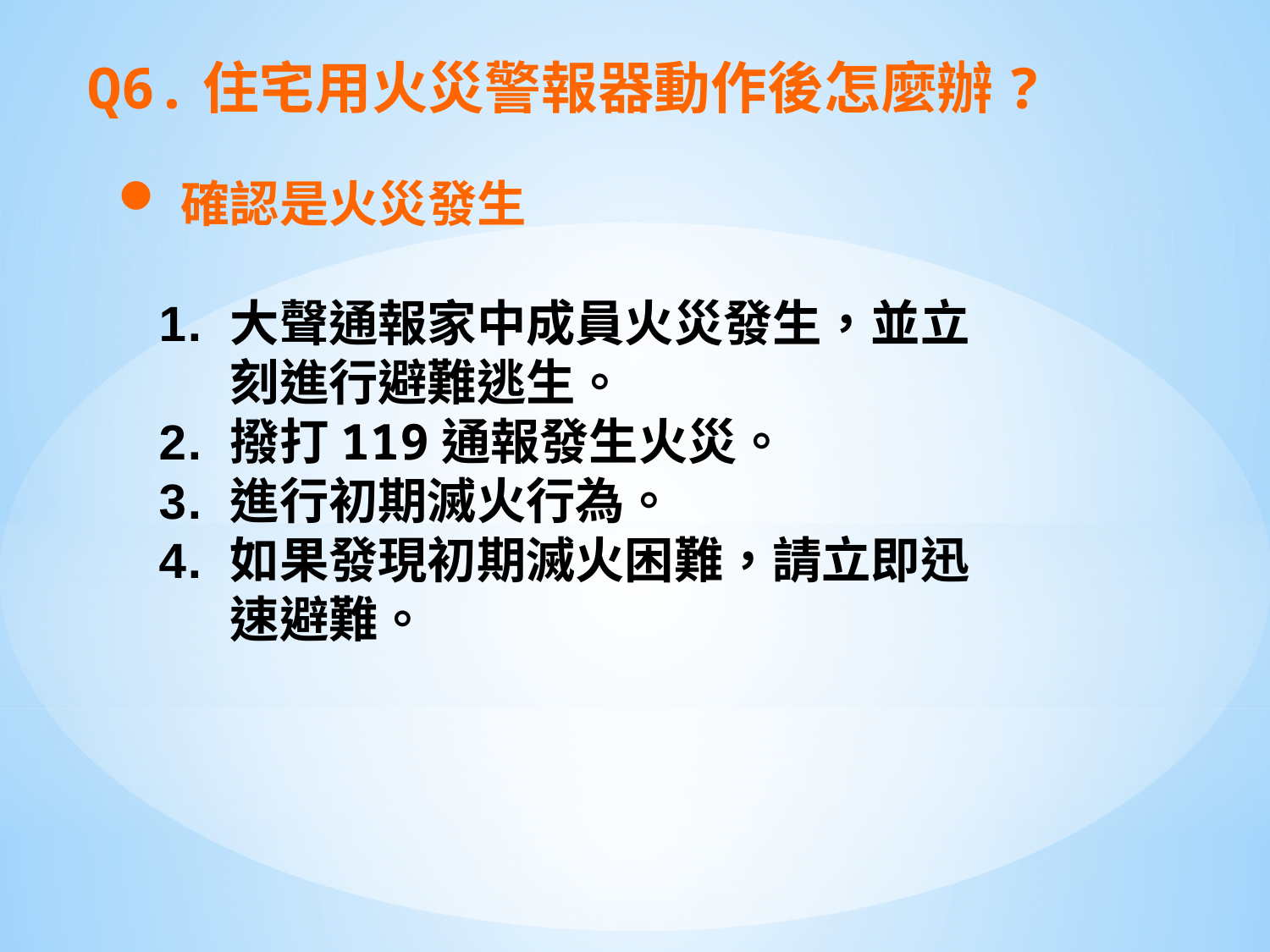

Q6.住宅用火災警報器動作後怎麼辦?
確認是火災發生
大聲通報家中成員火災發生，並立刻進行避難逃生。
撥打119通報發生火災。
進行初期滅火行為。
如果發現初期滅火困難，請立即迅速避難。